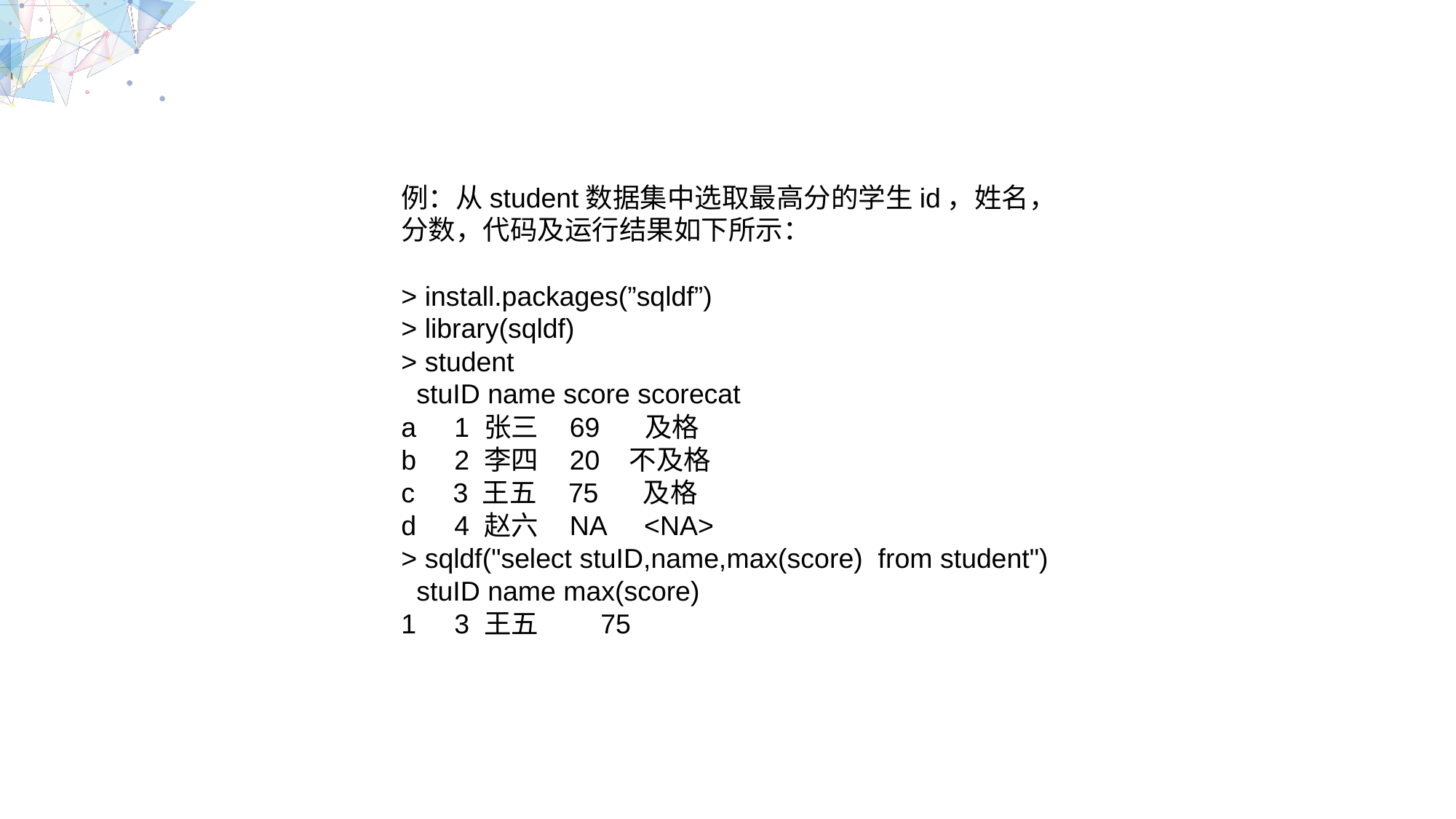

例：从student数据集中选取最高分的学生id，姓名，分数，代码及运行结果如下所示：

> install.packages(”sqldf”)
> library(sqldf)
> student
  stuID name score scorecat
a     1 张三    69     及格
b     2 李四    20   不及格
c     3 王五    75     及格
d     4 赵六    NA     <NA>
> sqldf("select stuID,name,max(score)  from student")
  stuID name max(score)
1     3 王五         75